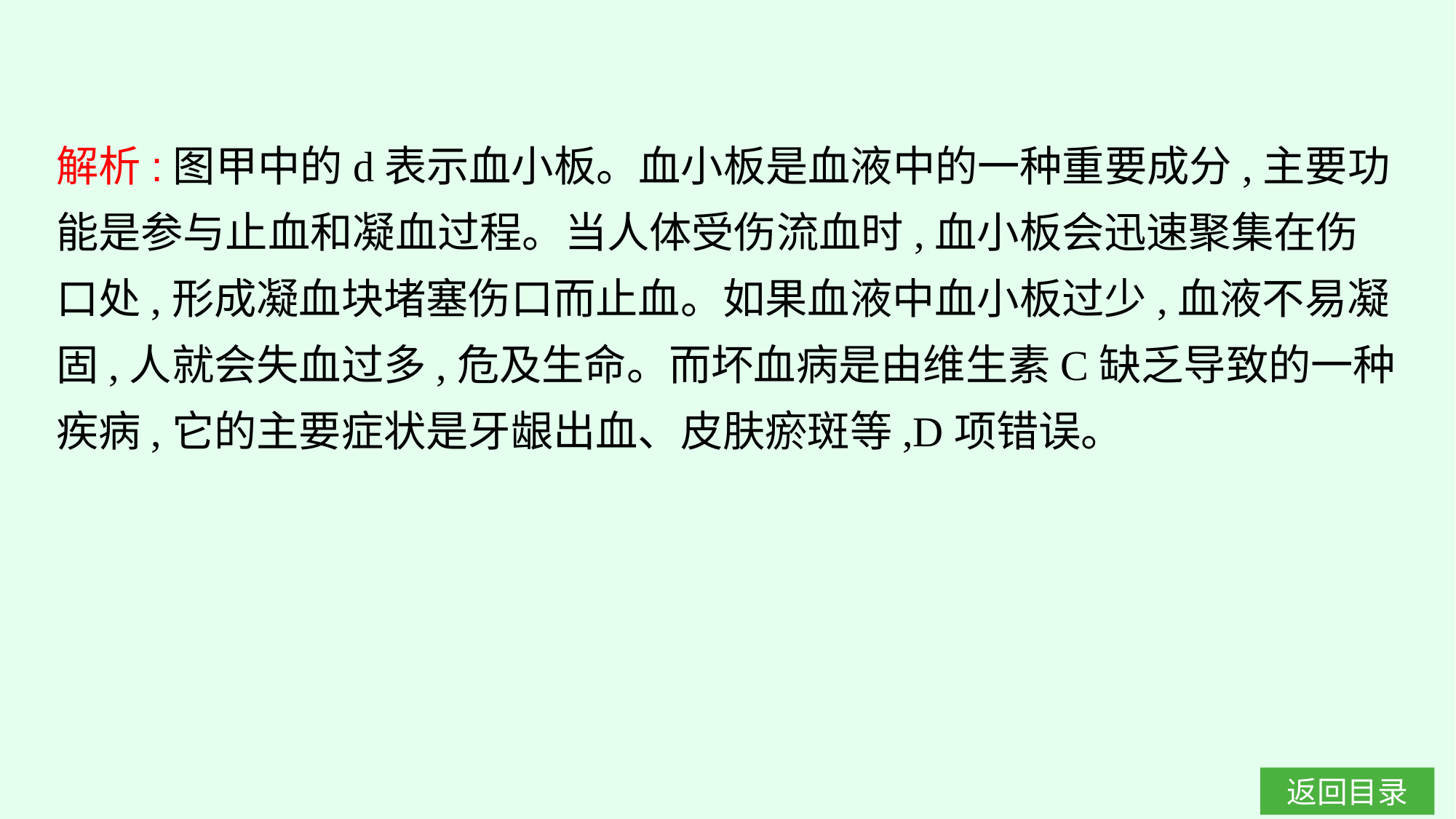

解析:图甲中的d表示血小板。血小板是血液中的一种重要成分,主要功能是参与止血和凝血过程。当人体受伤流血时,血小板会迅速聚集在伤口处,形成凝血块堵塞伤口而止血。如果血液中血小板过少,血液不易凝固,人就会失血过多,危及生命。而坏血病是由维生素C缺乏导致的一种疾病,它的主要症状是牙龈出血、皮肤瘀斑等,D项错误。